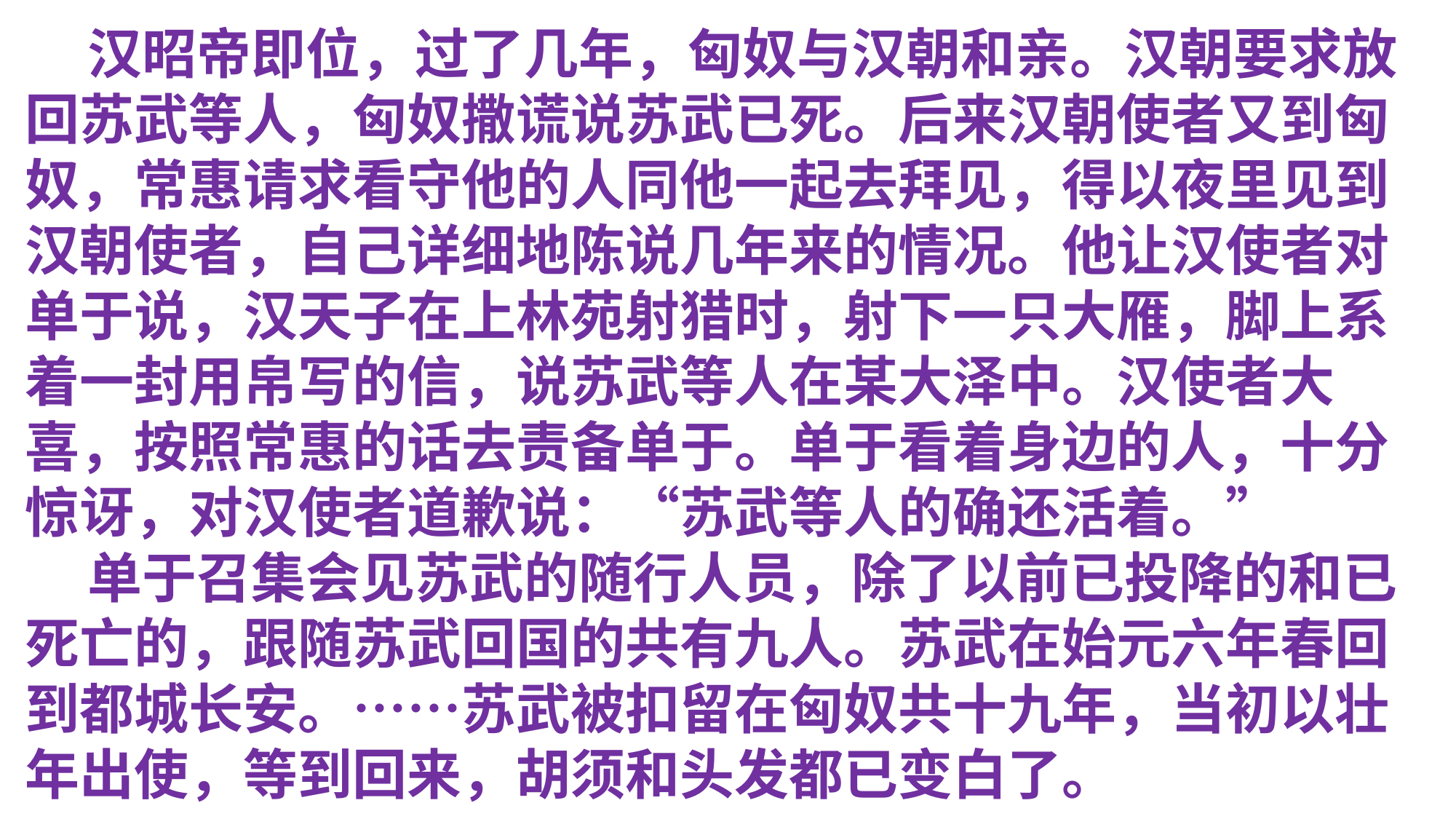

汉昭帝即位，过了几年，匈奴与汉朝和亲。汉朝要求放回苏武等人，匈奴撒谎说苏武已死。后来汉朝使者又到匈奴，常惠请求看守他的人同他一起去拜见，得以夜里见到汉朝使者，自己详细地陈说几年来的情况。他让汉使者对单于说，汉天子在上林苑射猎时，射下一只大雁，脚上系着一封用帛写的信，说苏武等人在某大泽中。汉使者大喜，按照常惠的话去责备单于。单于看着身边的人，十分惊讶，对汉使者道歉说：“苏武等人的确还活着。”
    单于召集会见苏武的随行人员，除了以前已投降的和已死亡的，跟随苏武回国的共有九人。苏武在始元六年春回到都城长安。……苏武被扣留在匈奴共十九年，当初以壮年出使，等到回来，胡须和头发都已变白了。